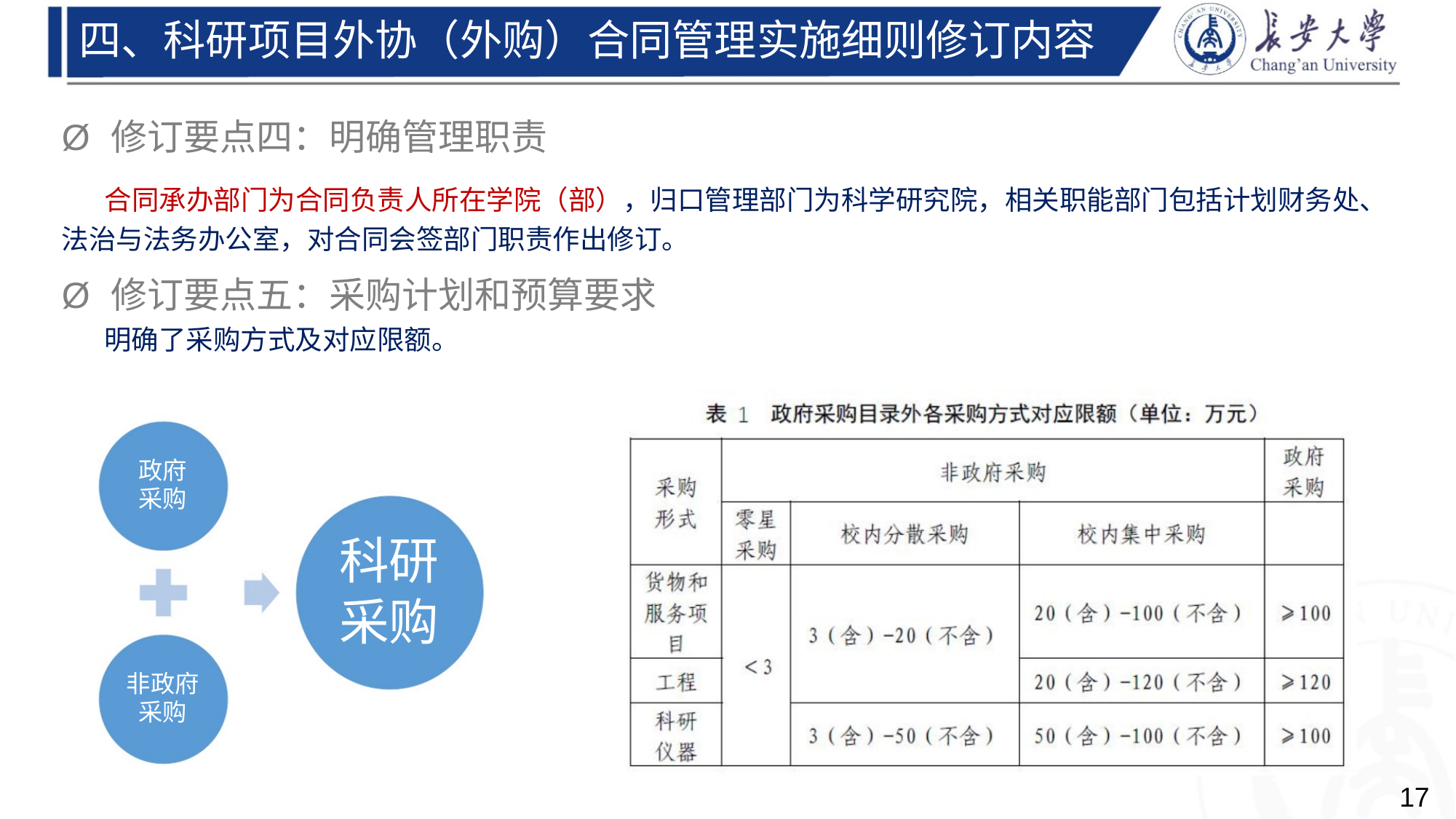

四、科研项目外协（外购）合同管理实施细则修订内容
Ø 修订要点四：明确管理职责
合同承办部门为合同负责人所在学院（部），归口管理部门为科学研究院，相关职能部门包括计划财务处、
法治与法务办公室，对合同会签部门职责作出修订。
Ø 修订要点五：采购计划和预算要求
明确了采购方式及对应限额。
政府
采购
科研
采购
非政府
采购
17